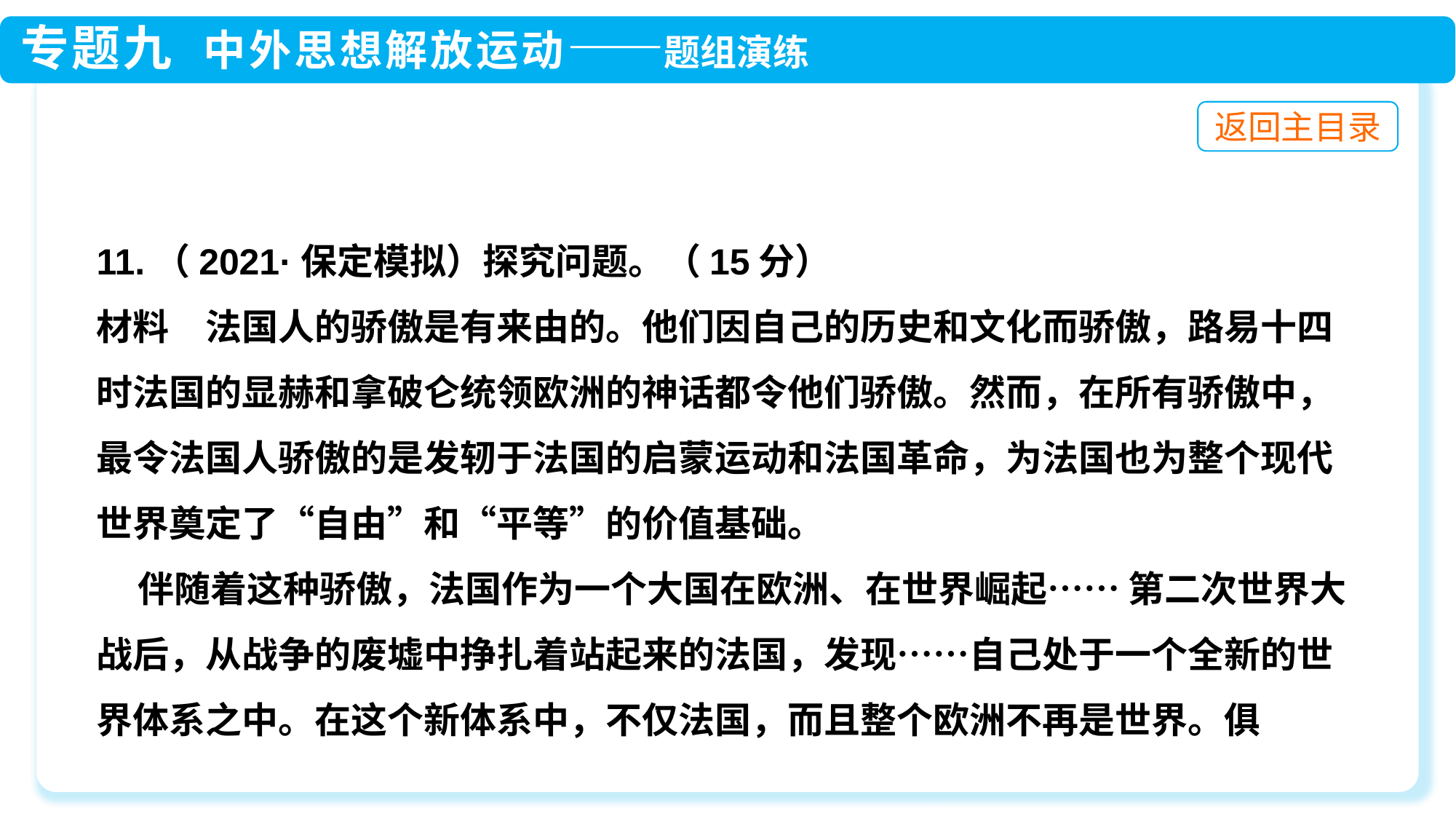

11.（2021·保定模拟）探究问题。（15分）
材料　法国人的骄傲是有来由的。他们因自己的历史和文化而骄傲，路易十四时法国的显赫和拿破仑统领欧洲的神话都令他们骄傲。然而，在所有骄傲中，最令法国人骄傲的是发轫于法国的启蒙运动和法国革命，为法国也为整个现代世界奠定了“自由”和“平等”的价值基础。
    伴随着这种骄傲，法国作为一个大国在欧洲、在世界崛起…… 第二次世界大战后，从战争的废墟中挣扎着站起来的法国，发现……自己处于一个全新的世界体系之中。在这个新体系中，不仅法国，而且整个欧洲不再是世界。俱